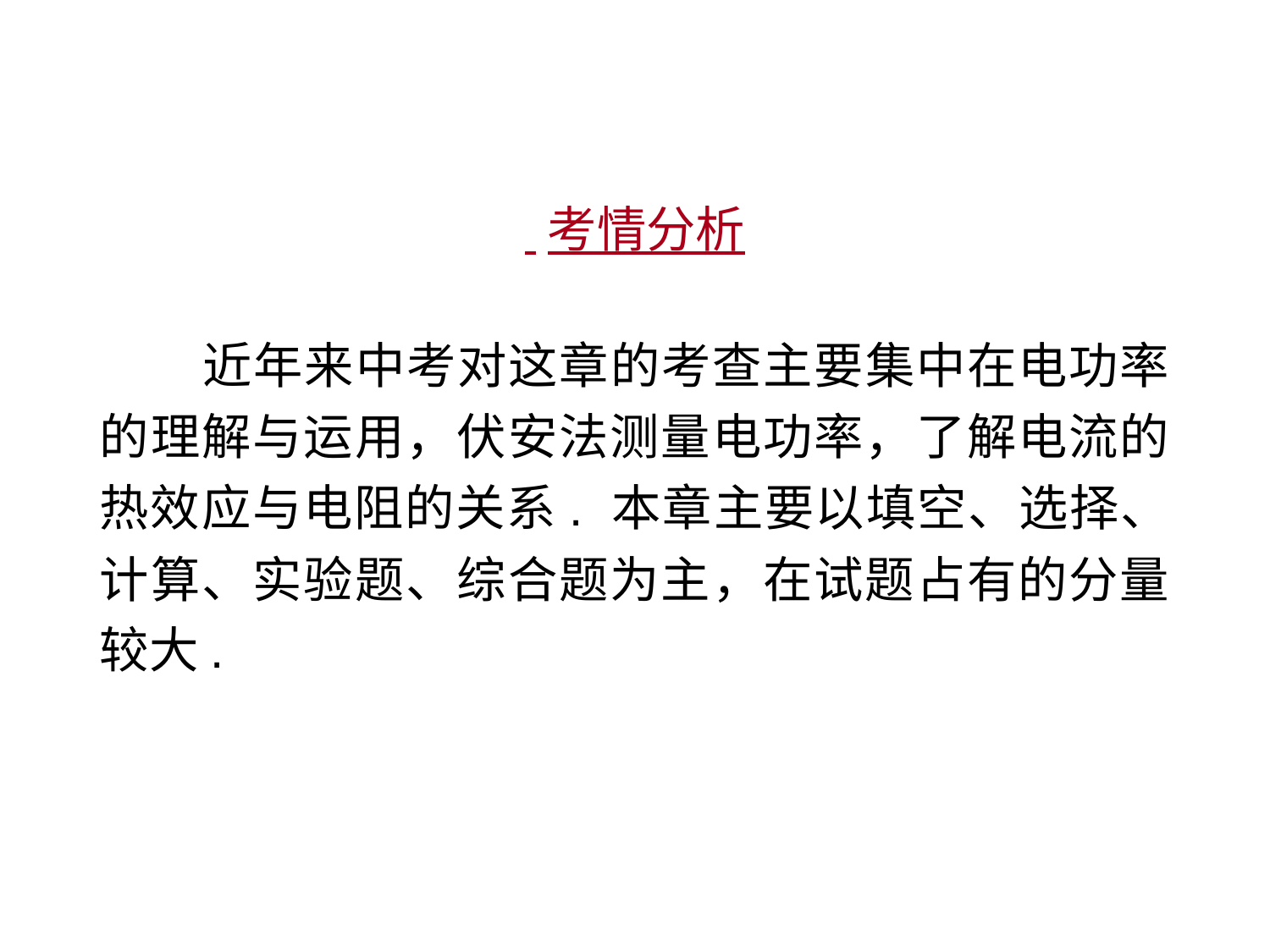

考情分析
近年来中考对这章的考查主要集中在电功率的理解与运用，伏安法测量电功率，了解电流的热效应与电阻的关系. 本章主要以填空、选择、计算、实验题、综合题为主，在试题占有的分量较大.